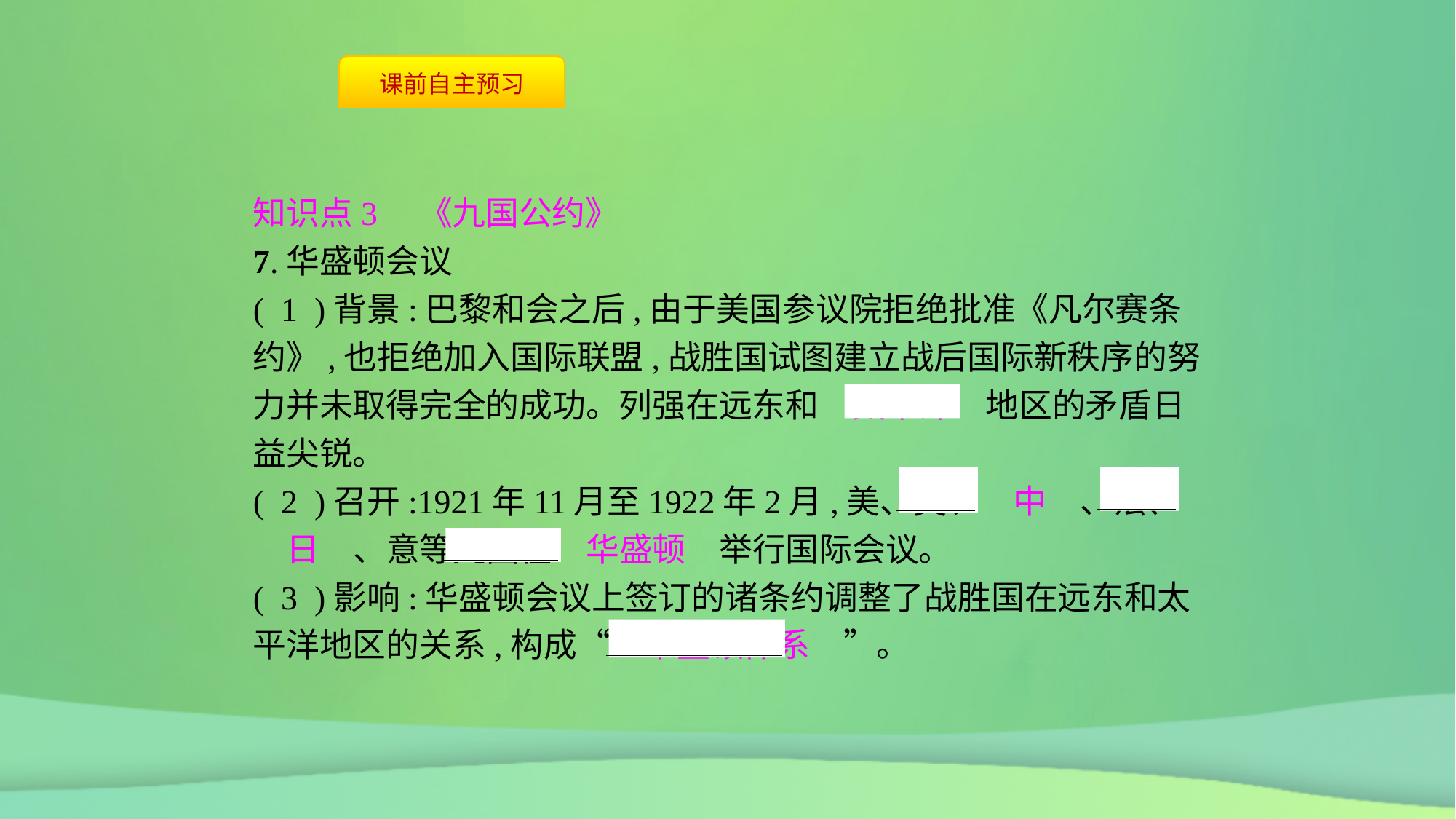

知识点3　《九国公约》
7.华盛顿会议
(  1  )背景:巴黎和会之后,由于美国参议院拒绝批准《凡尔赛条约》,也拒绝加入国际联盟,战胜国试图建立战后国际新秩序的努力并未取得完全的成功。列强在远东和　太平洋　地区的矛盾日益尖锐。
(  2  )召开:1921年11月至1922年2月,美、英、　中　、法、　日　、意等九国在　华盛顿　举行国际会议。
(  3  )影响:华盛顿会议上签订的诸条约调整了战胜国在远东和太平洋地区的关系,构成“　华盛顿体系　”。